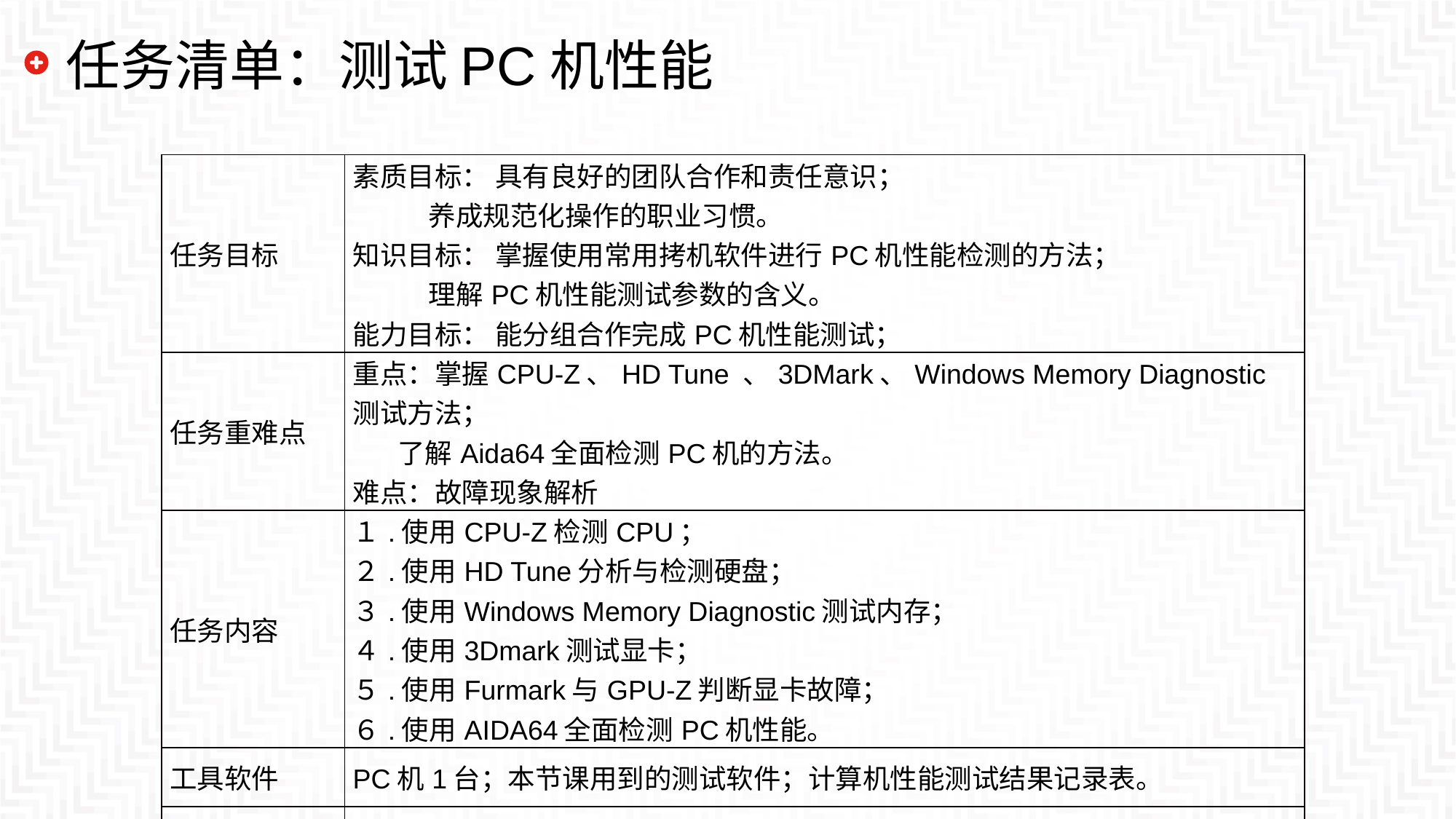

# 任务清单：测试PC机性能
| 任务目标 | 素质目标： 具有良好的团队合作和责任意识； 养成规范化操作的职业习惯。 知识目标： 掌握使用常用拷机软件进行PC机性能检测的方法； 理解PC机性能测试参数的含义。 能力目标： 能分组合作完成PC机性能测试； |
| --- | --- |
| 任务重难点 | 重点：掌握CPU-Z、HD Tune 、3DMark、Windows Memory Diagnostic测试方法； 了解Aida64全面检测PC机的方法。 难点：故障现象解析 |
| 任务内容 | １.使用CPU-Z检测CPU； ２.使用HD Tune分析与检测硬盘； ３.使用Windows Memory Diagnostic测试内存； ４.使用3Dmark测试显卡； ５.使用Furmark与GPU-Z判断显卡故障； ６.使用AIDA64全面检测PC机性能。 |
| 工具软件 | PC机1台；本节课用到的测试软件；计算机性能测试结果记录表。 |
| 资源链接 | 微课、图例、PPT课件、实训报告单。 |